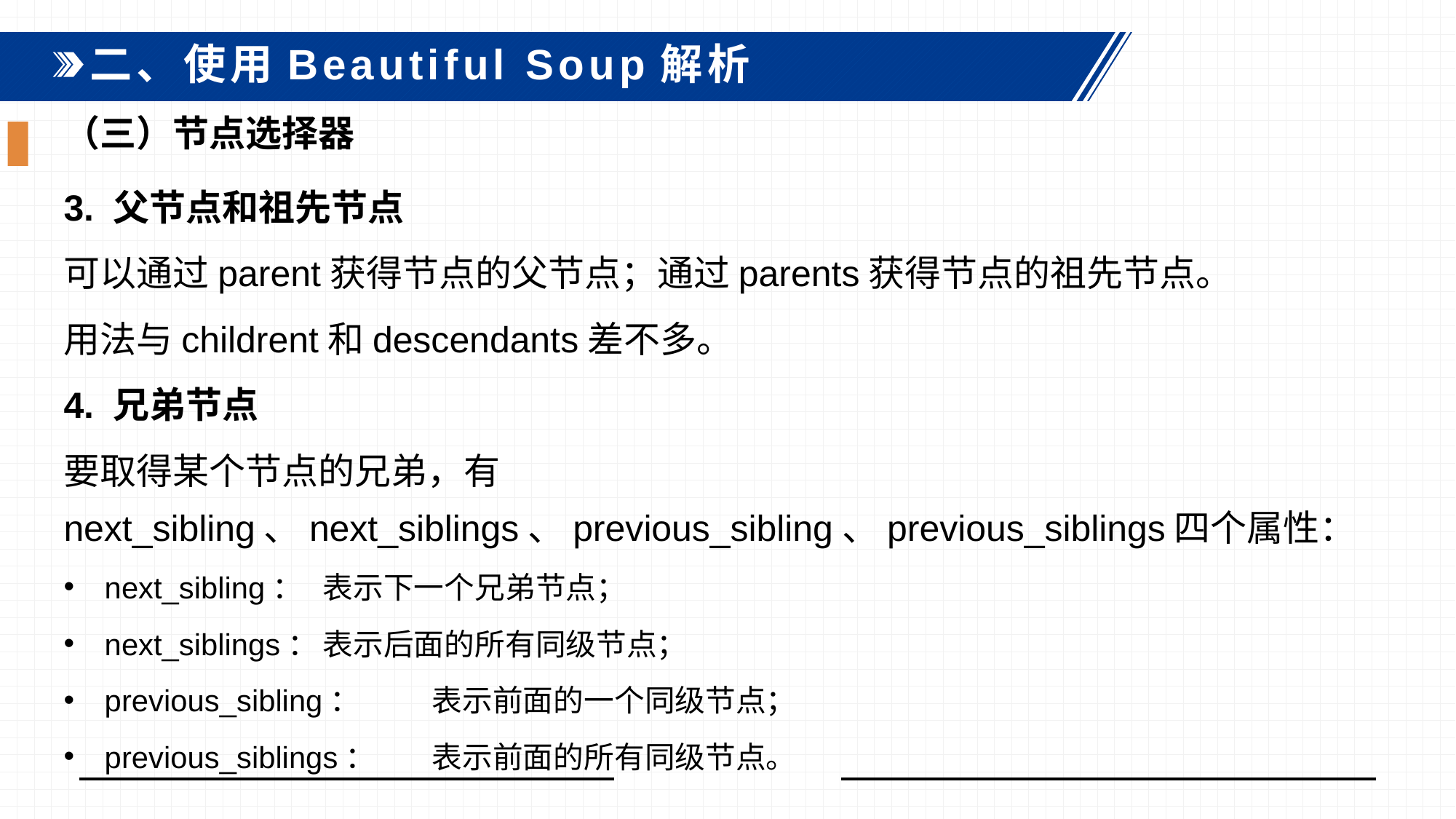

二、使用Beautiful Soup解析
（三）节点选择器

3. 父节点和祖先节点
可以通过parent获得节点的父节点；通过parents获得节点的祖先节点。
用法与childrent和descendants差不多。
4. 兄弟节点
要取得某个节点的兄弟，有next_sibling、next_siblings、previous_sibling、previous_siblings四个属性：
next_sibling：	表示下一个兄弟节点；
next_siblings：	表示后面的所有同级节点；
previous_sibling：	表示前面的一个同级节点；
previous_siblings：	表示前面的所有同级节点。